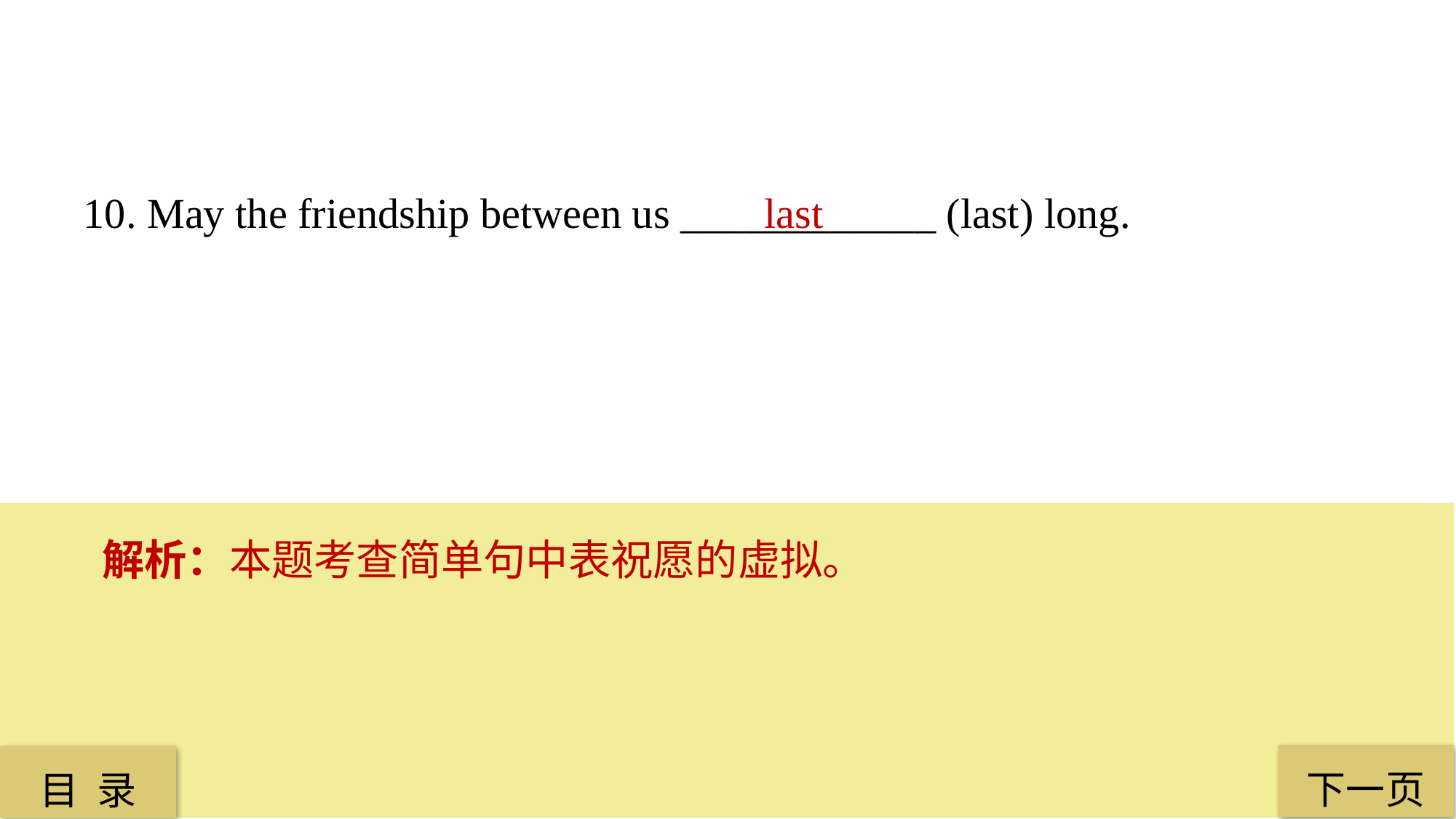

10. May the friendship between us ____________ (last) long.
 last
解析：本题考查简单句中表祝愿的虚拟。